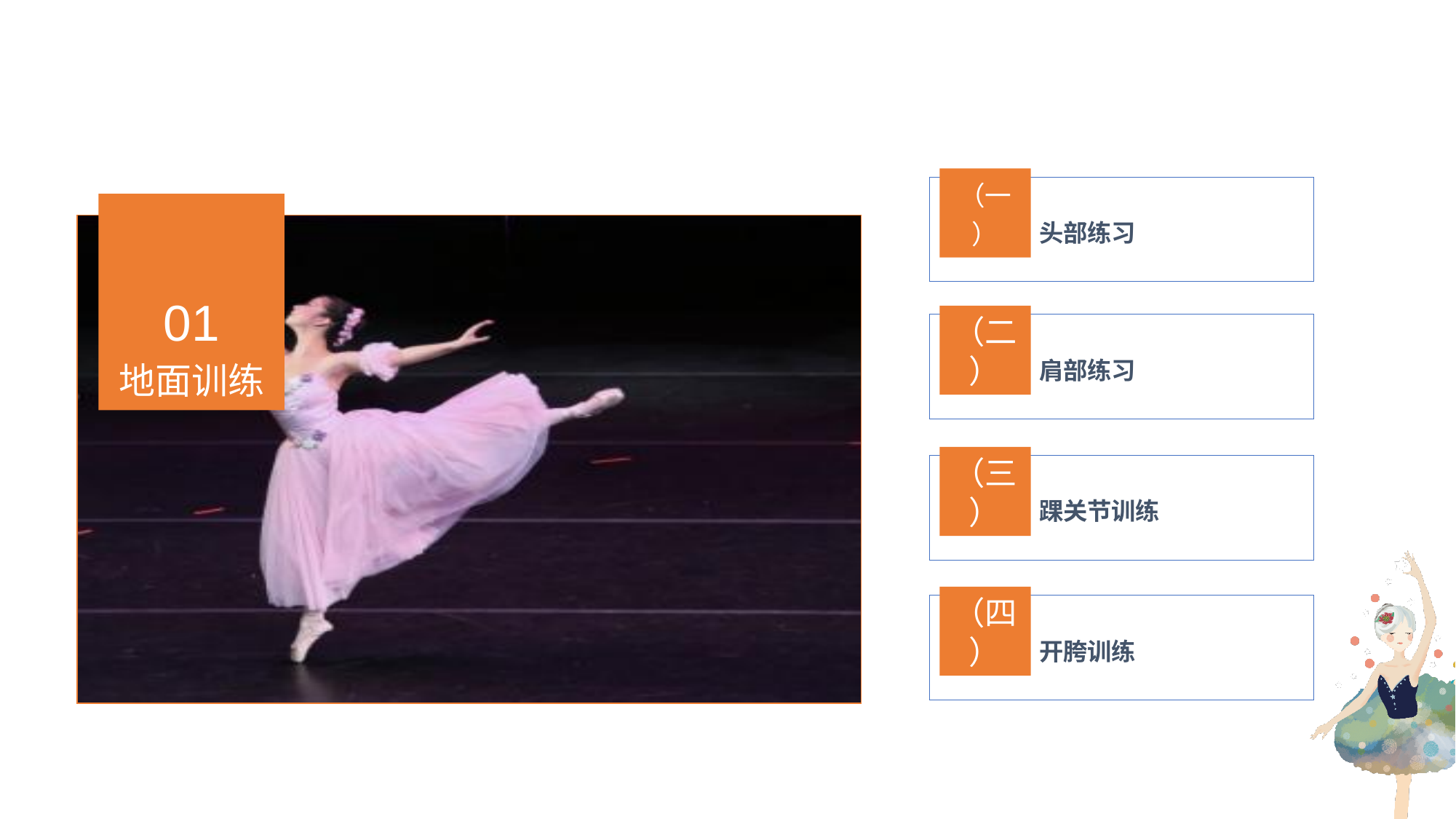

（一）

头部练习
01
地面训练

（二）

肩部练习
（三）

踝关节训练
（四）

开胯训练